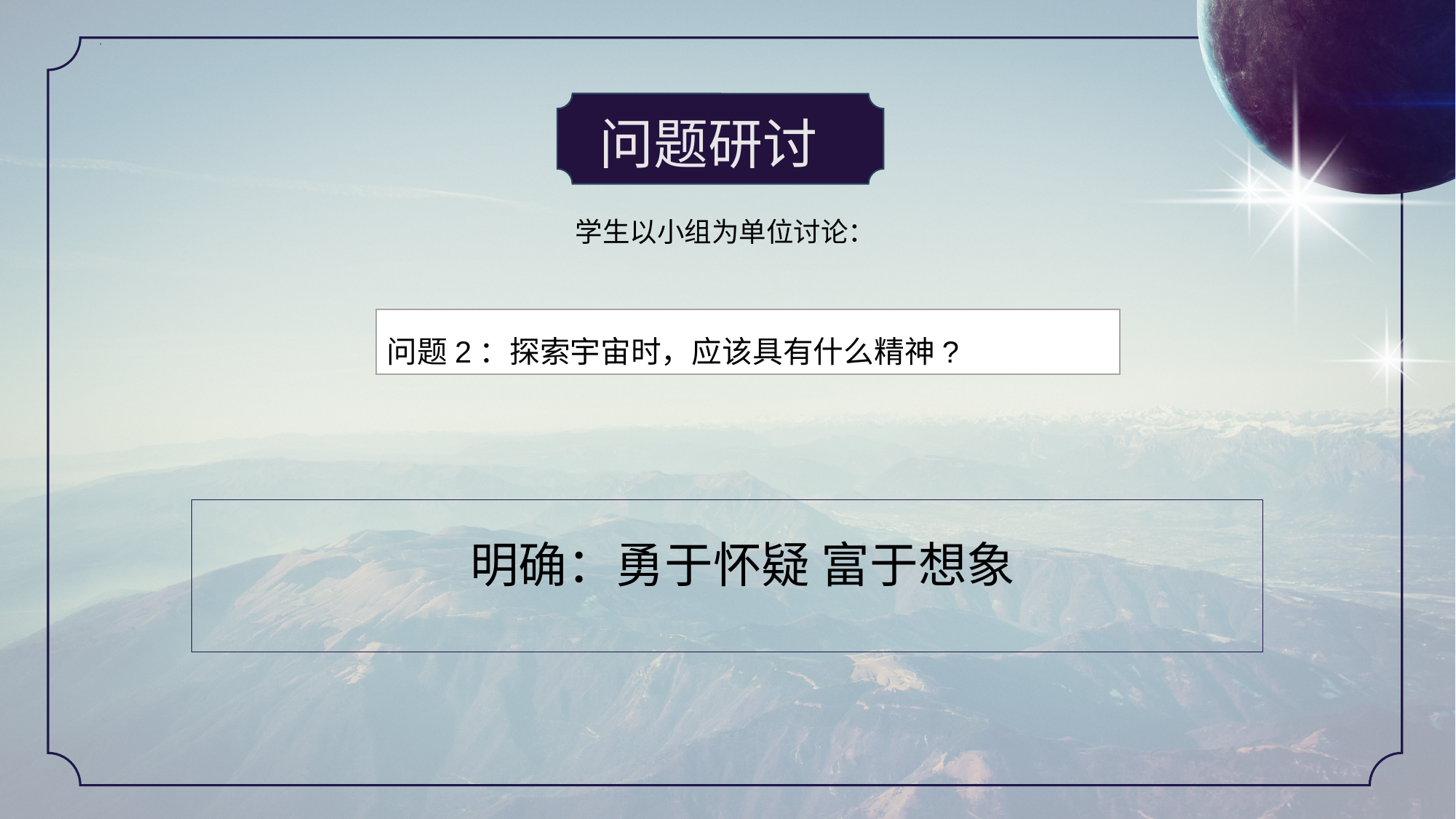

问题研讨
学生以小组为单位讨论：
问题2：探索宇宙时，应该具有什么精神?
　明确：勇于怀疑 富于想象